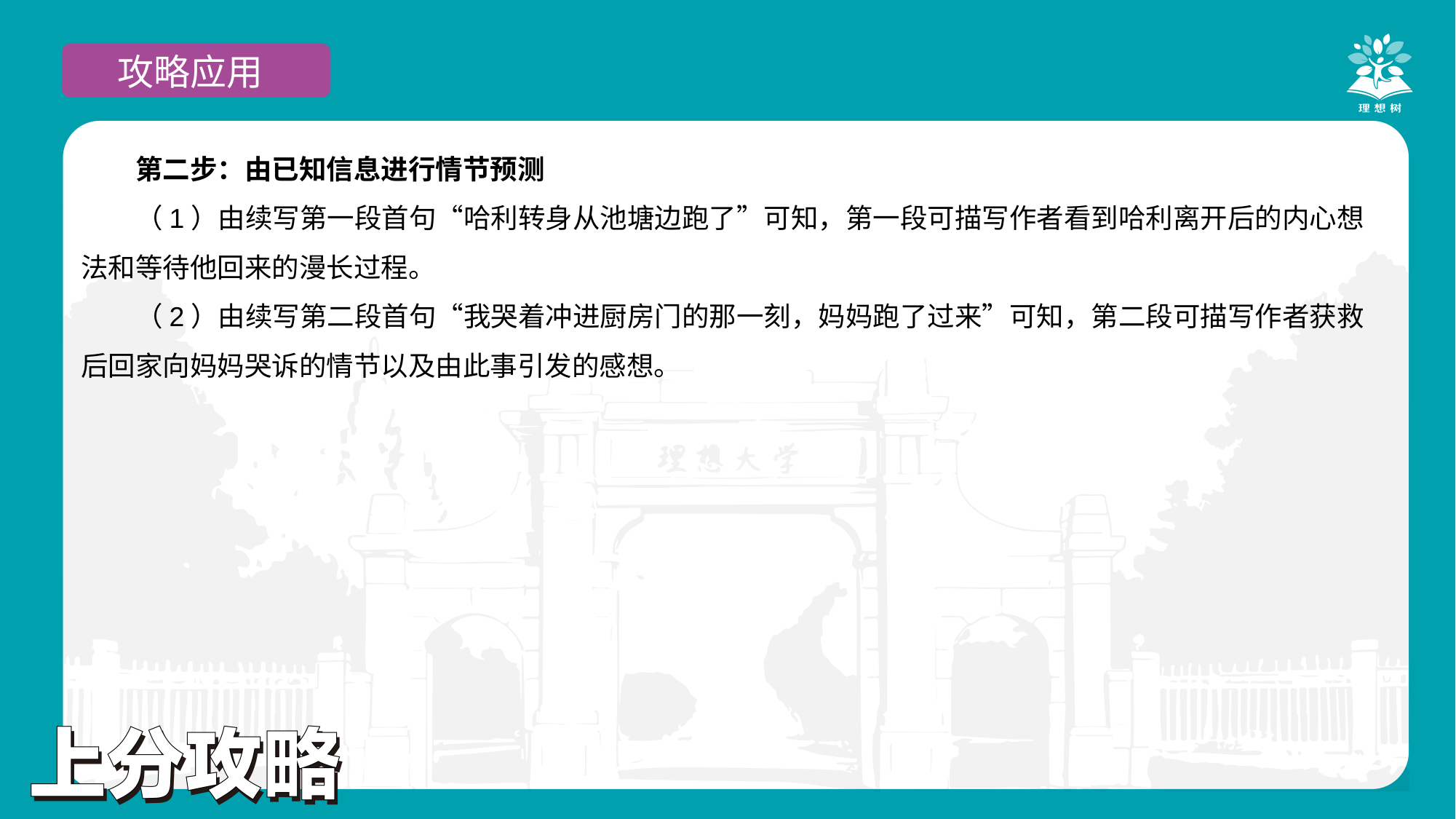

攻略应用
第二步：由已知信息进行情节预测
（1）由续写第一段首句“哈利转身从池塘边跑了”可知，第一段可描写作者看到哈利离开后的内心想法和等待他回来的漫长过程。
（2）由续写第二段首句“我哭着冲进厨房门的那一刻，妈妈跑了过来”可知，第二段可描写作者获救后回家向妈妈哭诉的情节以及由此事引发的感想。